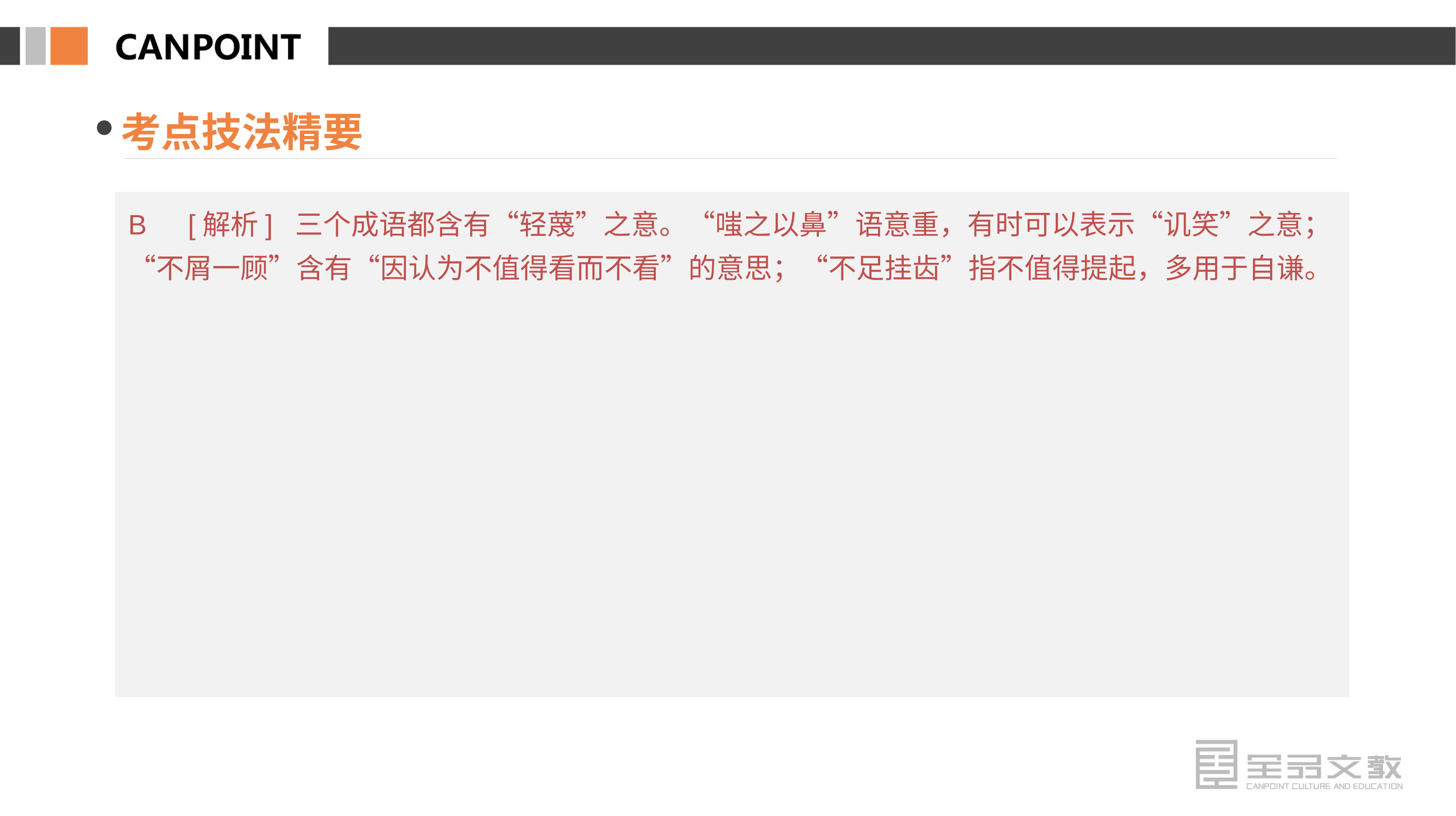

考点技法精要

B　[解析]  三个成语都含有“轻蔑”之意。“嗤之以鼻”语意重，有时可以表示“讥笑”之意；“不屑一顾”含有“因认为不值得看而不看”的意思；“不足挂齿”指不值得提起，多用于自谦。